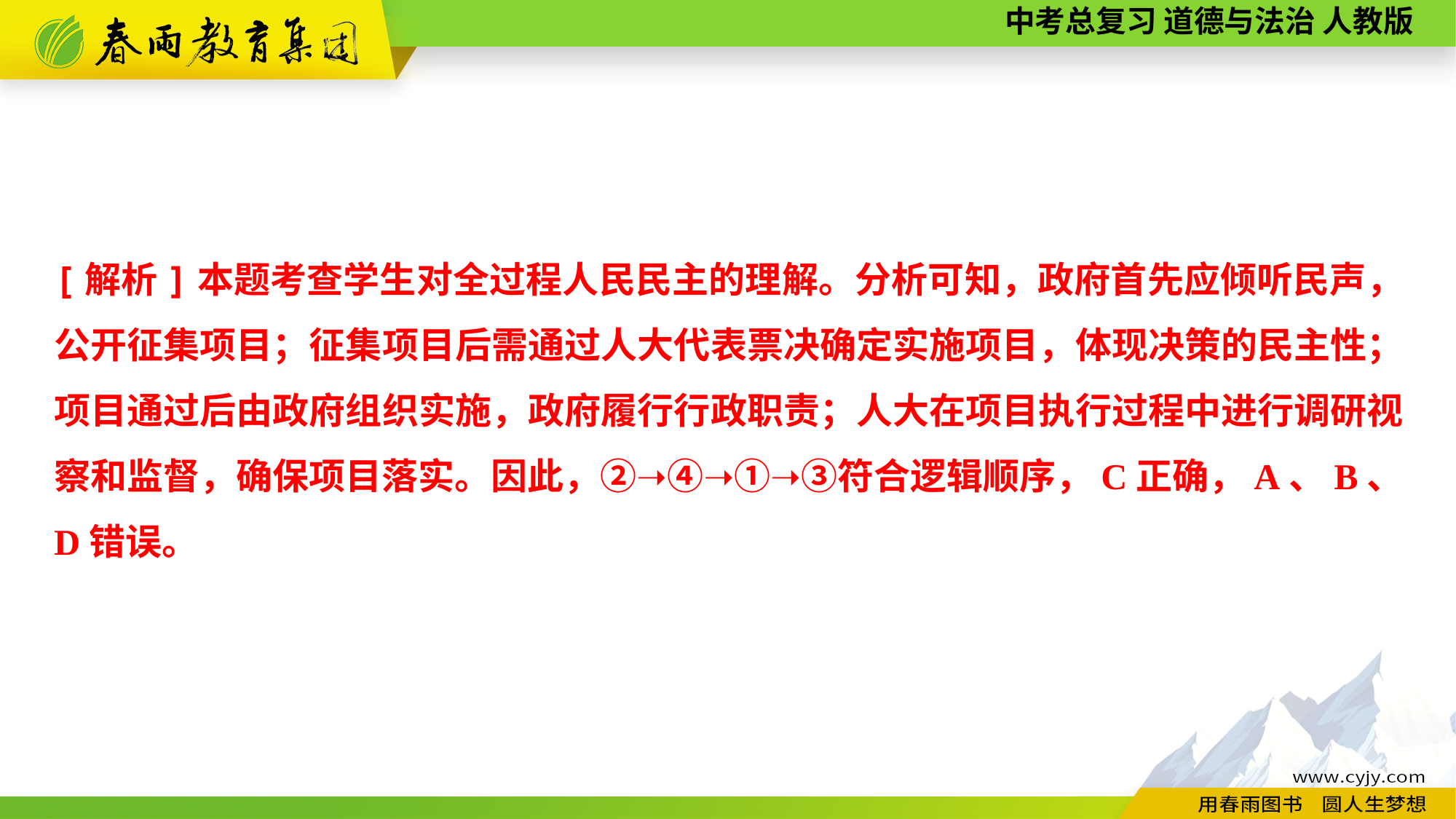

[解析]本题考查学生对全过程人民民主的理解。分析可知，政府首先应倾听民声，公开征集项目；征集项目后需通过人大代表票决确定实施项目，体现决策的民主性；项目通过后由政府组织实施，政府履行行政职责；人大在项目执行过程中进行调研视察和监督，确保项目落实。因此，②➝④➝①➝③符合逻辑顺序，C正确，A、B、D错误。